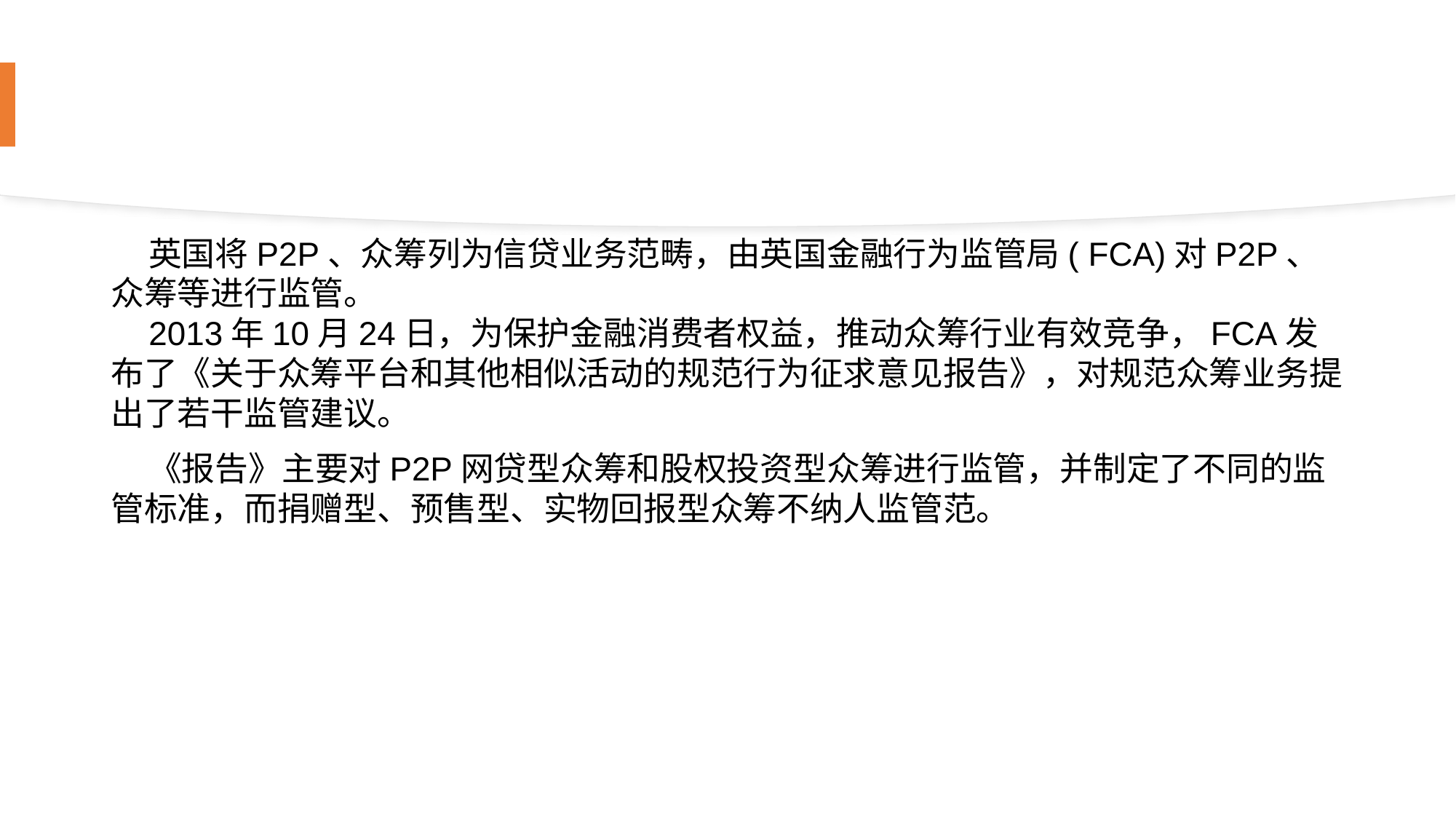

#

    英国将P2P、众筹列为信贷业务范畴，由英国金融行为监管局( FCA)对P2P、众筹等进行监管。
    2013年10月24日，为保护金融消费者权益，推动众筹行业有效竞争，FCA发布了《关于众筹平台和其他相似活动的规范行为征求意见报告》，对规范众筹业务提出了若干监管建议。
    《报告》主要对P2P网贷型众筹和股权投资型众筹进行监管，并制定了不同的监管标准，而捐赠型、预售型、实物回报型众筹不纳人监管范。